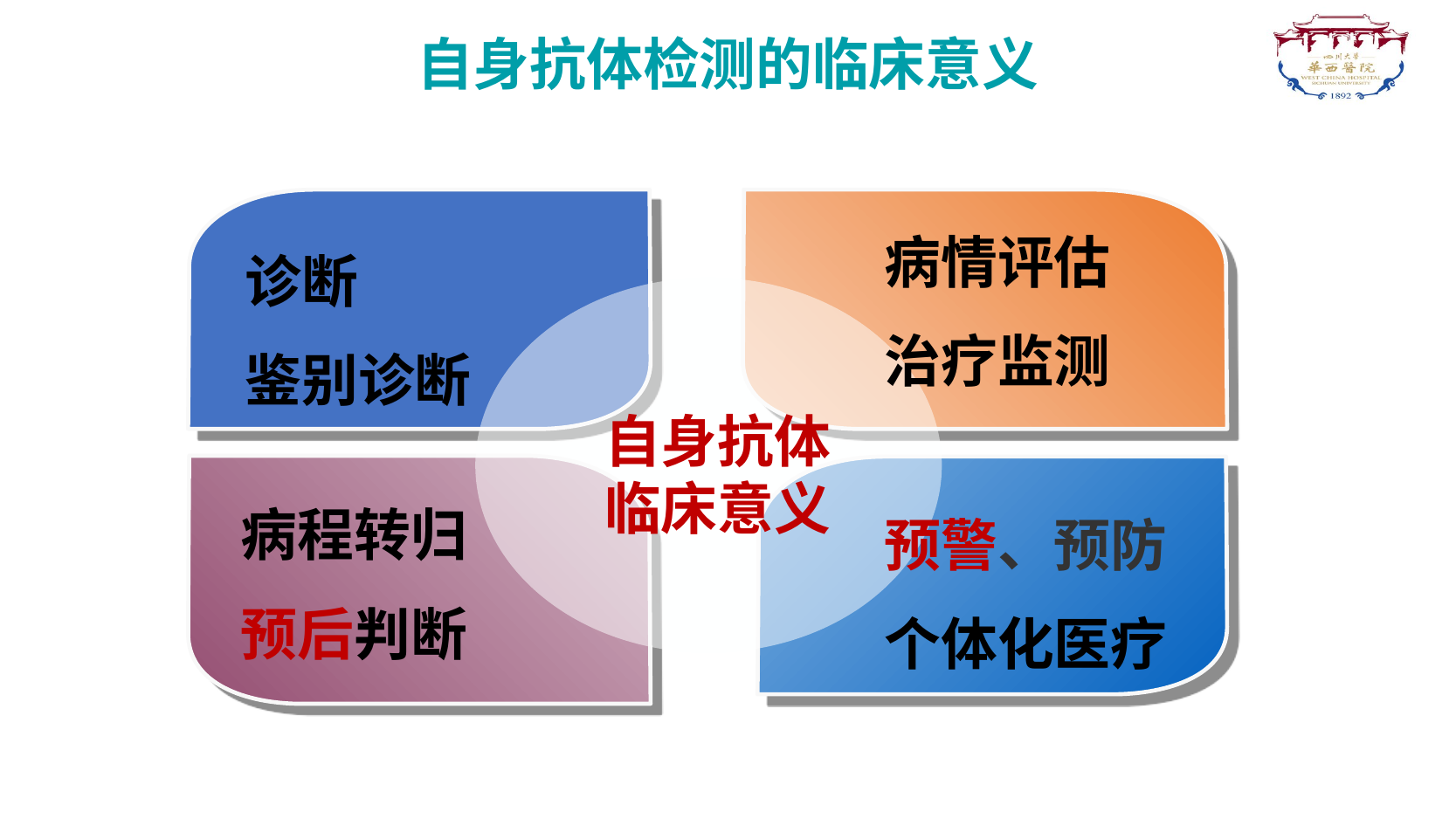

自身抗体检测的临床意义

病情评估
治疗监测

#
诊断
鉴别诊断

  自身抗体
  临床意义

病程转归
预后判断

预警、预防
个体化医疗